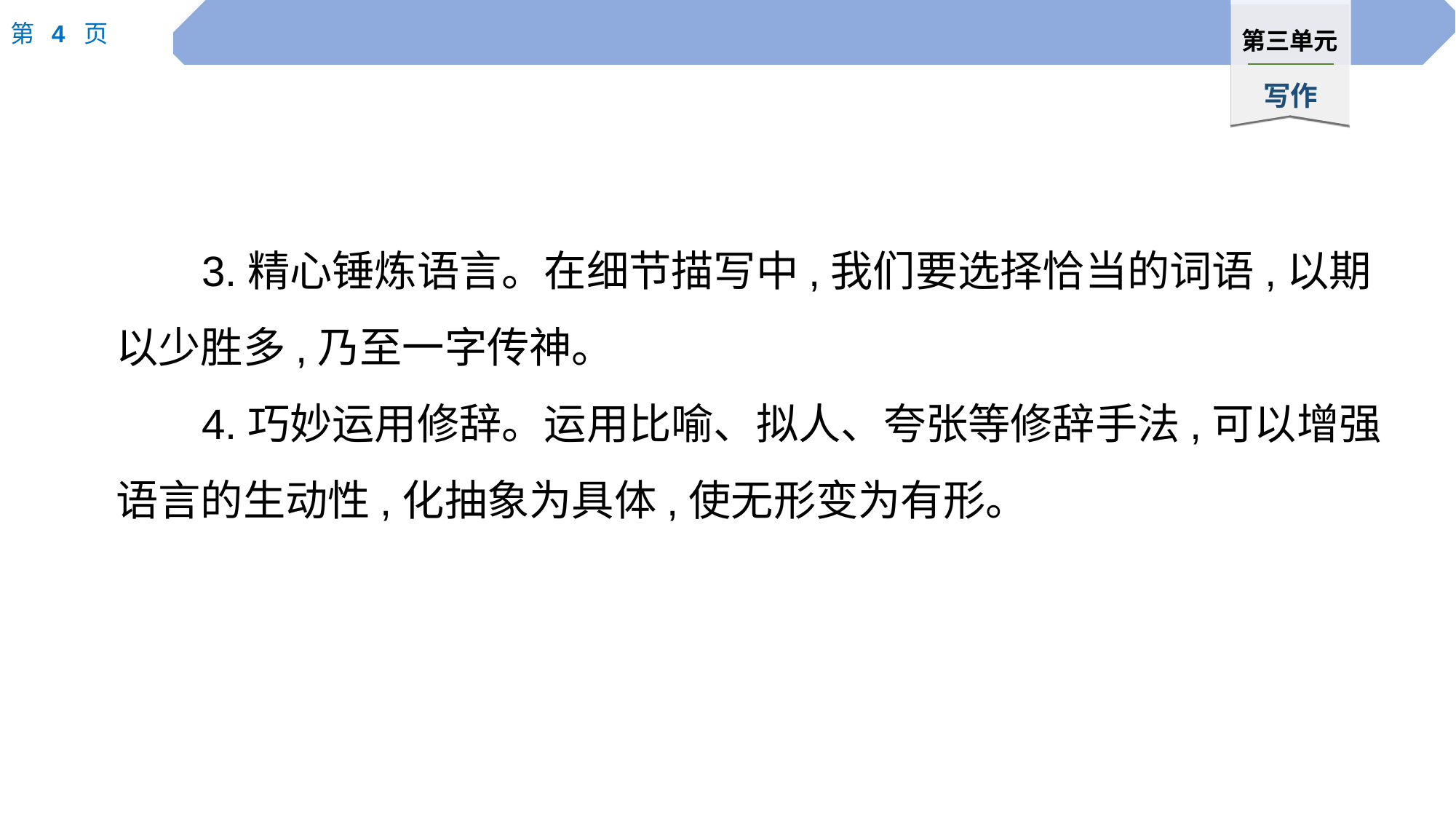

3.精心锤炼语言。在细节描写中,我们要选择恰当的词语,以期以少胜多,乃至一字传神。
4.巧妙运用修辞。运用比喻、拟人、夸张等修辞手法,可以增强语言的生动性,化抽象为具体,使无形变为有形。